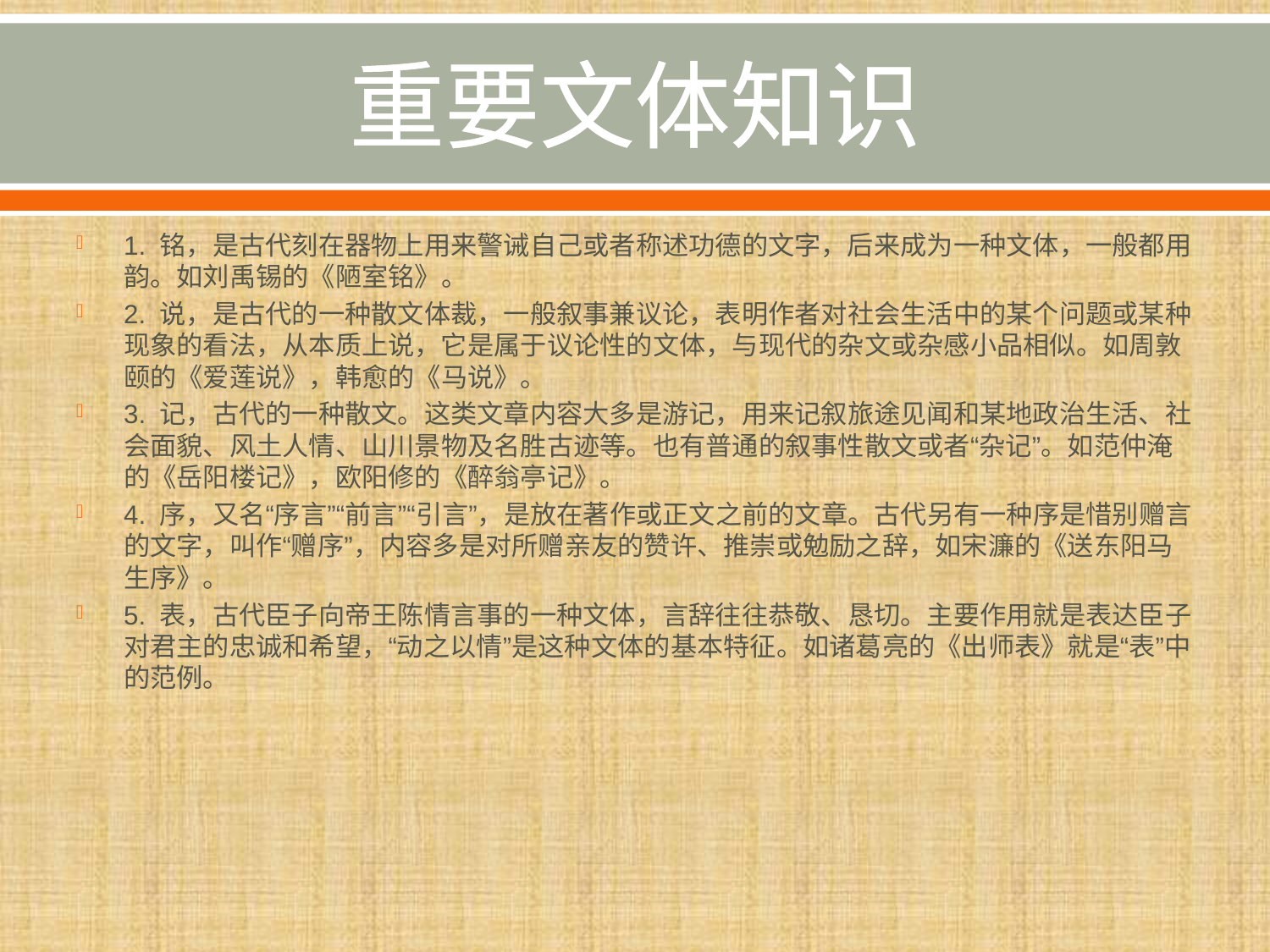

# 重要文体知识
1. 铭，是古代刻在器物上用来警诫自己或者称述功德的文字，后来成为一种文体，一般都用韵。如刘禹锡的《陋室铭》。
2. 说，是古代的一种散文体裁，一般叙事兼议论，表明作者对社会生活中的某个问题或某种现象的看法，从本质上说，它是属于议论性的文体，与现代的杂文或杂感小品相似。如周敦颐的《爱莲说》，韩愈的《马说》。
3. 记，古代的一种散文。这类文章内容大多是游记，用来记叙旅途见闻和某地政治生活、社会面貌、风土人情、山川景物及名胜古迹等。也有普通的叙事性散文或者“杂记”。如范仲淹的《岳阳楼记》，欧阳修的《醉翁亭记》。
4. 序，又名“序言”“前言”“引言”，是放在著作或正文之前的文章。古代另有一种序是惜别赠言的文字，叫作“赠序”，内容多是对所赠亲友的赞许、推崇或勉励之辞，如宋濂的《送东阳马生序》。
5. 表，古代臣子向帝王陈情言事的一种文体，言辞往往恭敬、恳切。主要作用就是表达臣子对君主的忠诚和希望，“动之以情”是这种文体的基本特征。如诸葛亮的《出师表》就是“表”中的范例。